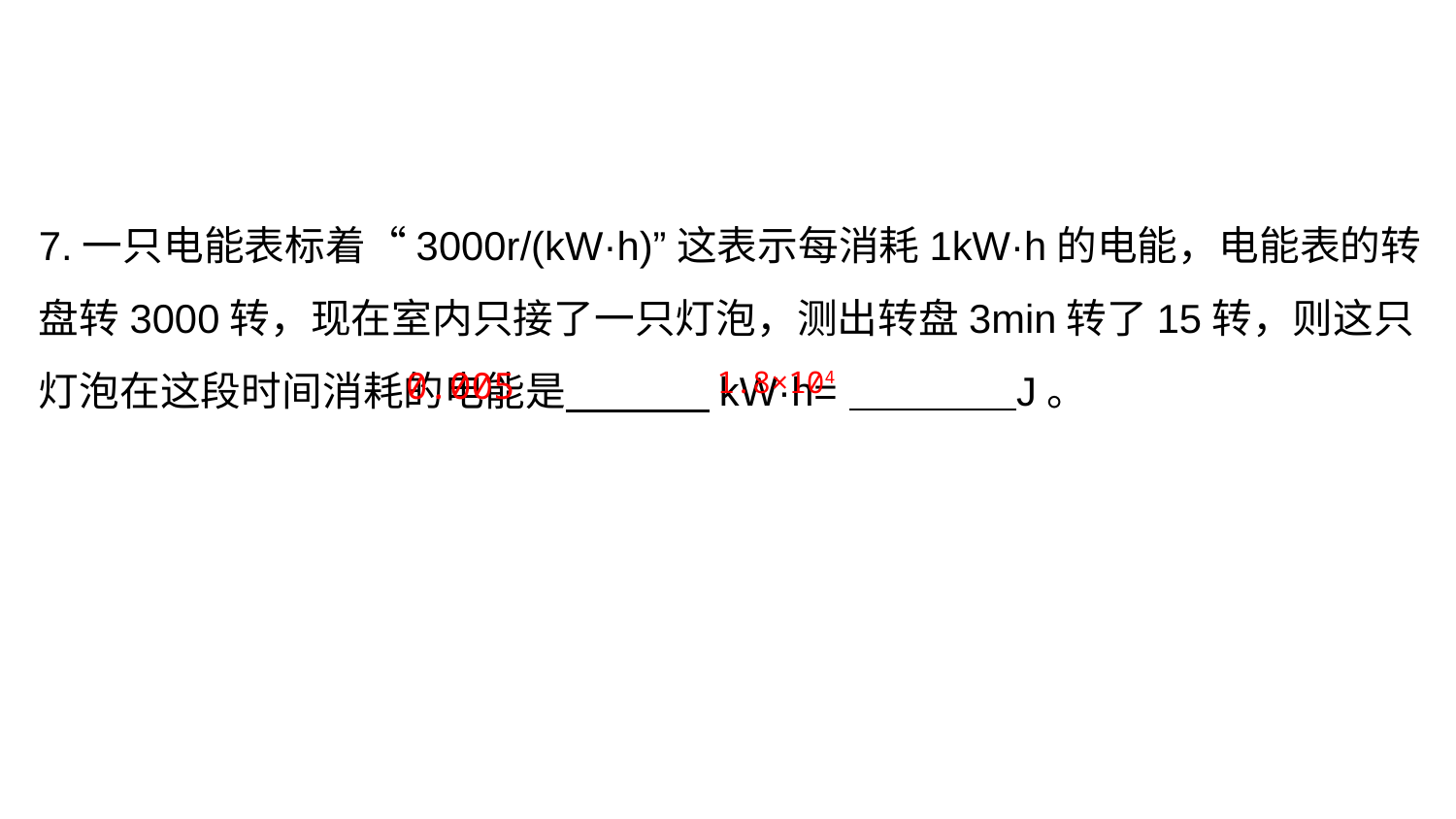

7.一只电能表标着“3000r/(kW·h)”这表示每消耗1kW·h的电能，电能表的转盘转3000转，现在室内只接了一只灯泡，测出转盘3min转了15转，则这只灯泡在这段时间消耗的电能是                kW·h=                J。
1.8×104
0.005